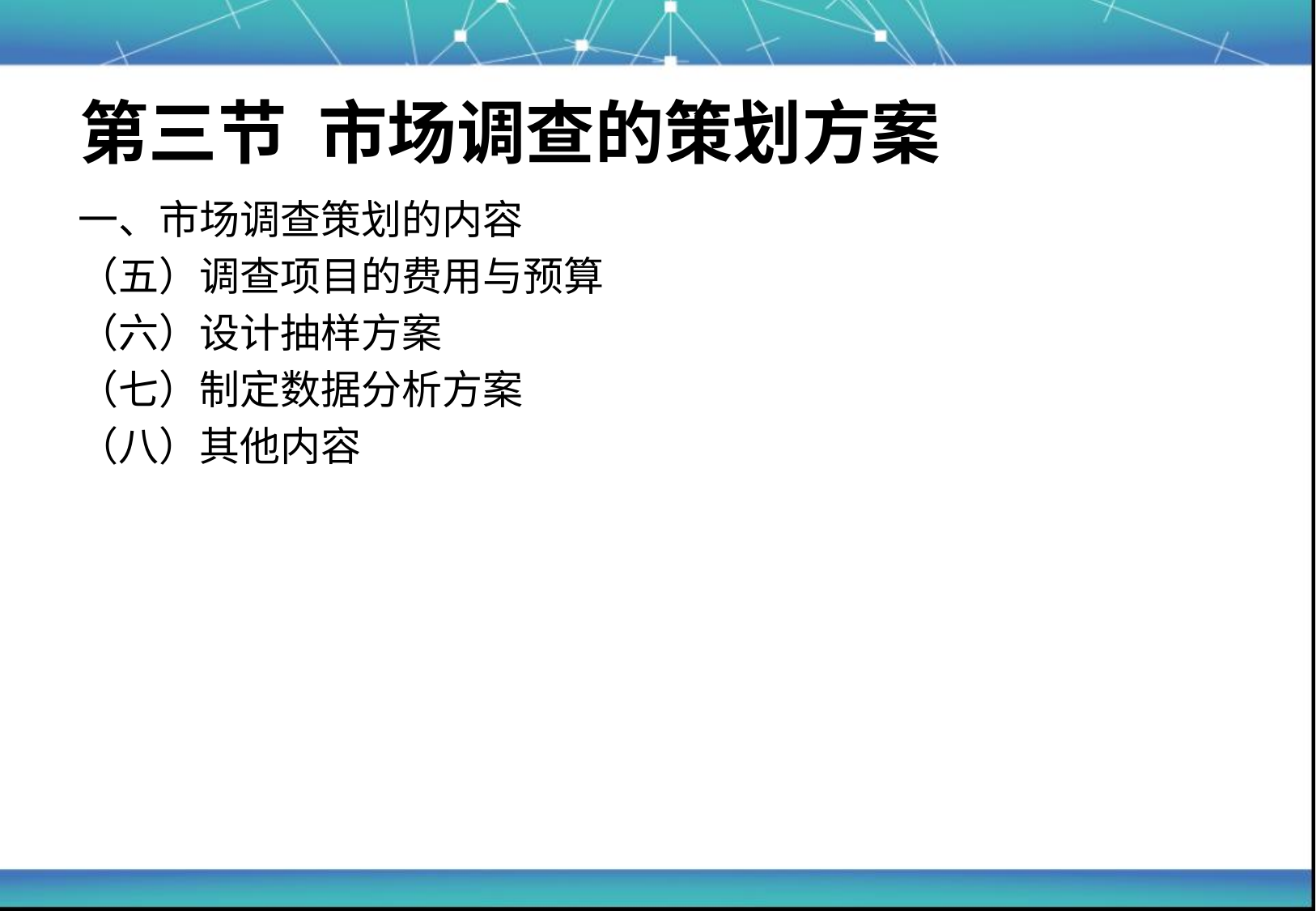

# 第三节  市场调查的策划方案
一、市场调查策划的内容
（五）调查项目的费用与预算
（六）设计抽样方案
（七）制定数据分析方案
（八）其他内容